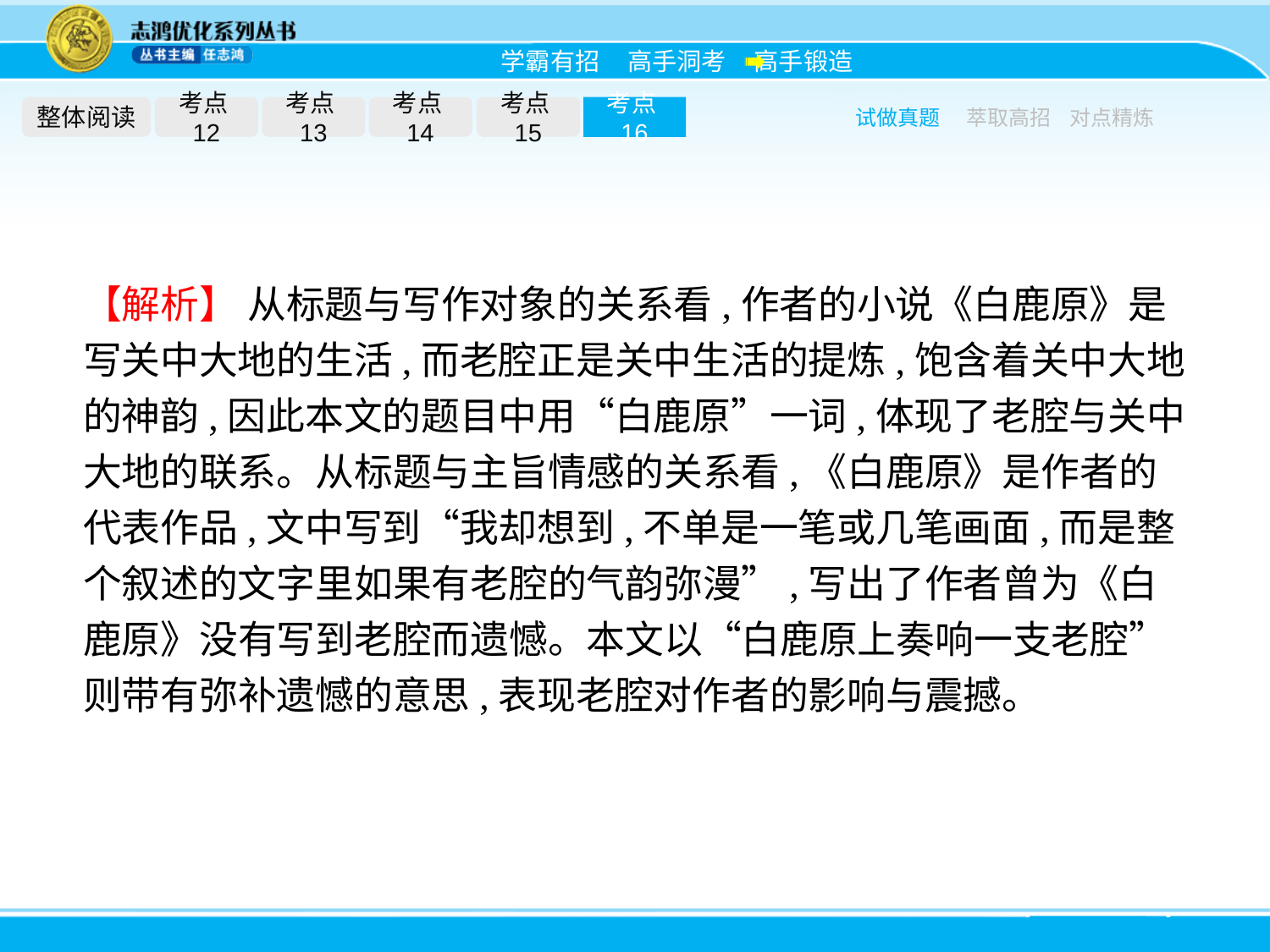

整体阅读
考点12
考点13
考点14
考点15
考点16
试做真题
萃取高招
对点精炼
【解析】 从标题与写作对象的关系看,作者的小说《白鹿原》是写关中大地的生活,而老腔正是关中生活的提炼,饱含着关中大地的神韵,因此本文的题目中用“白鹿原”一词,体现了老腔与关中大地的联系。从标题与主旨情感的关系看,《白鹿原》是作者的代表作品,文中写到“我却想到,不单是一笔或几笔画面,而是整个叙述的文字里如果有老腔的气韵弥漫”,写出了作者曾为《白鹿原》没有写到老腔而遗憾。本文以“白鹿原上奏响一支老腔”则带有弥补遗憾的意思,表现老腔对作者的影响与震撼。